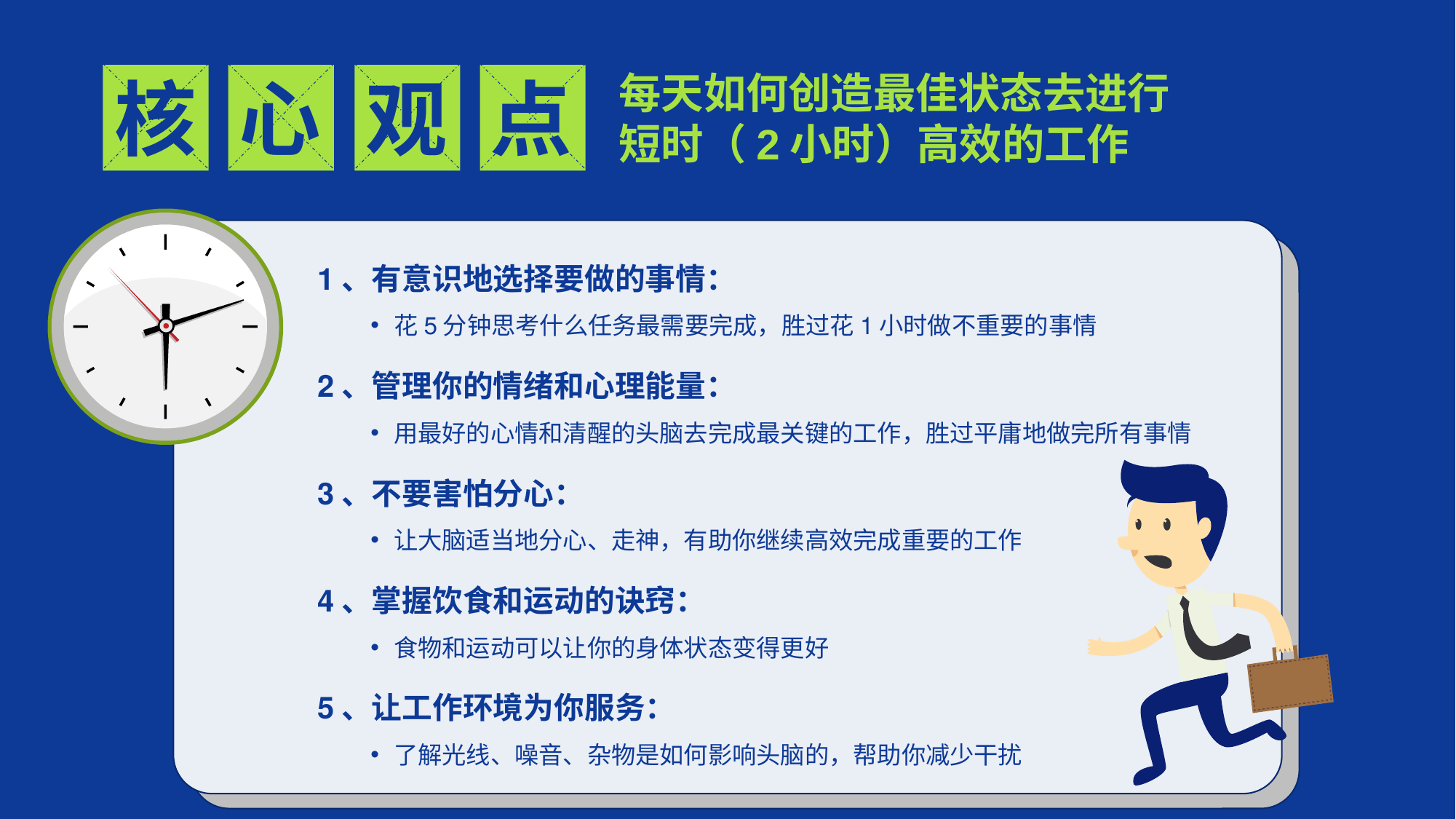

每天如何创造最佳状态去进行
短时（2小时）高效的工作
核
心
观
点

1、有意识地选择要做的事情：
花5分钟思考什么任务最需要完成，胜过花1小时做不重要的事情
2、管理你的情绪和心理能量：
用最好的心情和清醒的头脑去完成最关键的工作，胜过平庸地做完所有事情
3、不要害怕分心：
让大脑适当地分心、走神，有助你继续高效完成重要的工作
4、掌握饮食和运动的诀窍：
食物和运动可以让你的身体状态变得更好
5、让工作环境为你服务：
了解光线、噪音、杂物是如何影响头脑的，帮助你减少干扰